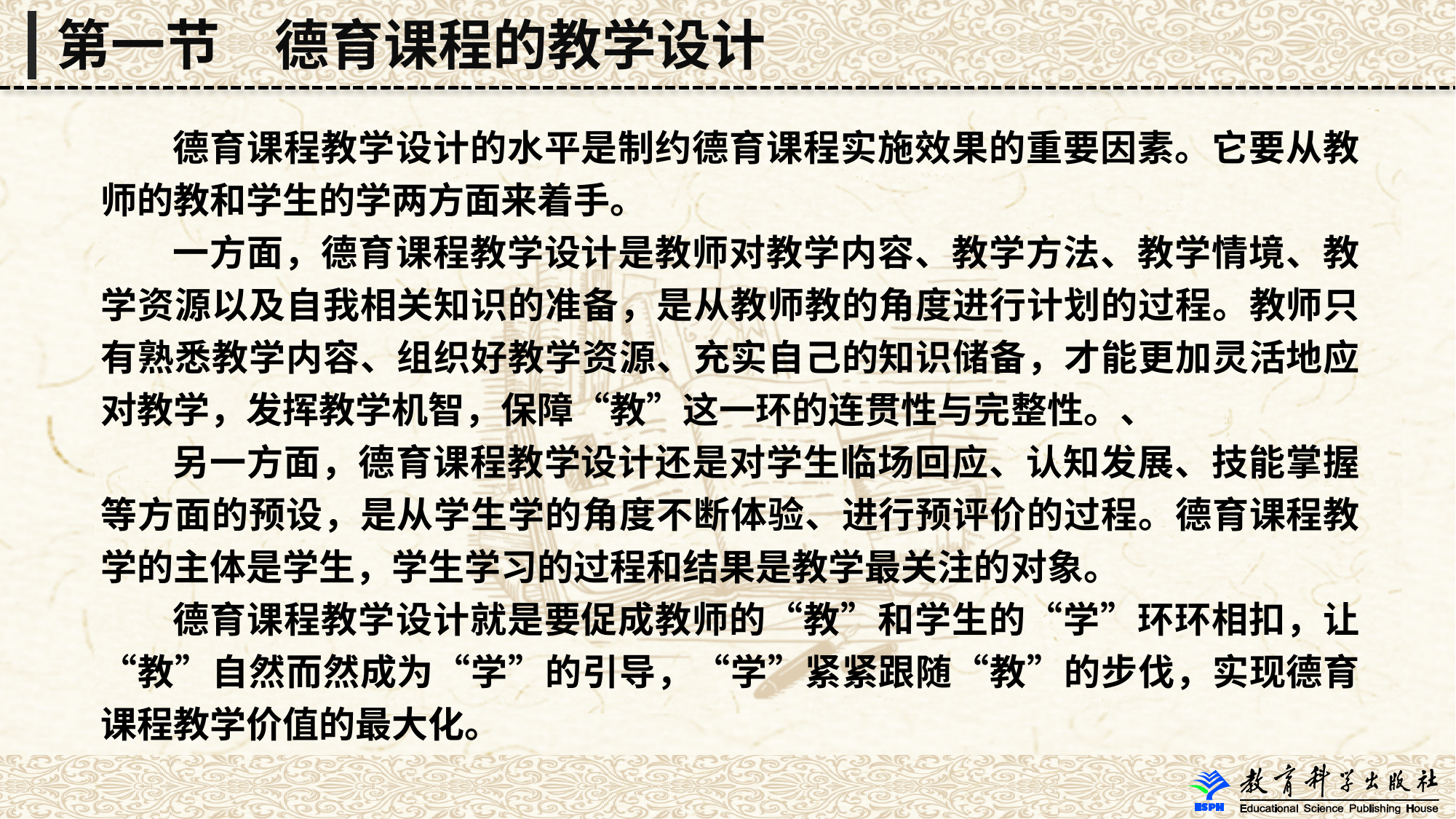

第一节　德育课程的教学设计
       德育课程教学设计的水平是制约德育课程实施效果的重要因素。它要从教师的教和学生的学两方面来着手。
       一方面，德育课程教学设计是教师对教学内容、教学方法、教学情境、教学资源以及自我相关知识的准备，是从教师教的角度进行计划的过程。教师只有熟悉教学内容、组织好教学资源、充实自己的知识储备，才能更加灵活地应对教学，发挥教学机智，保障“教”这一环的连贯性与完整性。、
       另一方面，德育课程教学设计还是对学生临场回应、认知发展、技能掌握等方面的预设，是从学生学的角度不断体验、进行预评价的过程。德育课程教学的主体是学生，学生学习的过程和结果是教学最关注的对象。
       德育课程教学设计就是要促成教师的“教”和学生的“学”环环相扣，让“教”自然而然成为“学”的引导，“学”紧紧跟随“教”的步伐，实现德育课程教学价值的最大化。